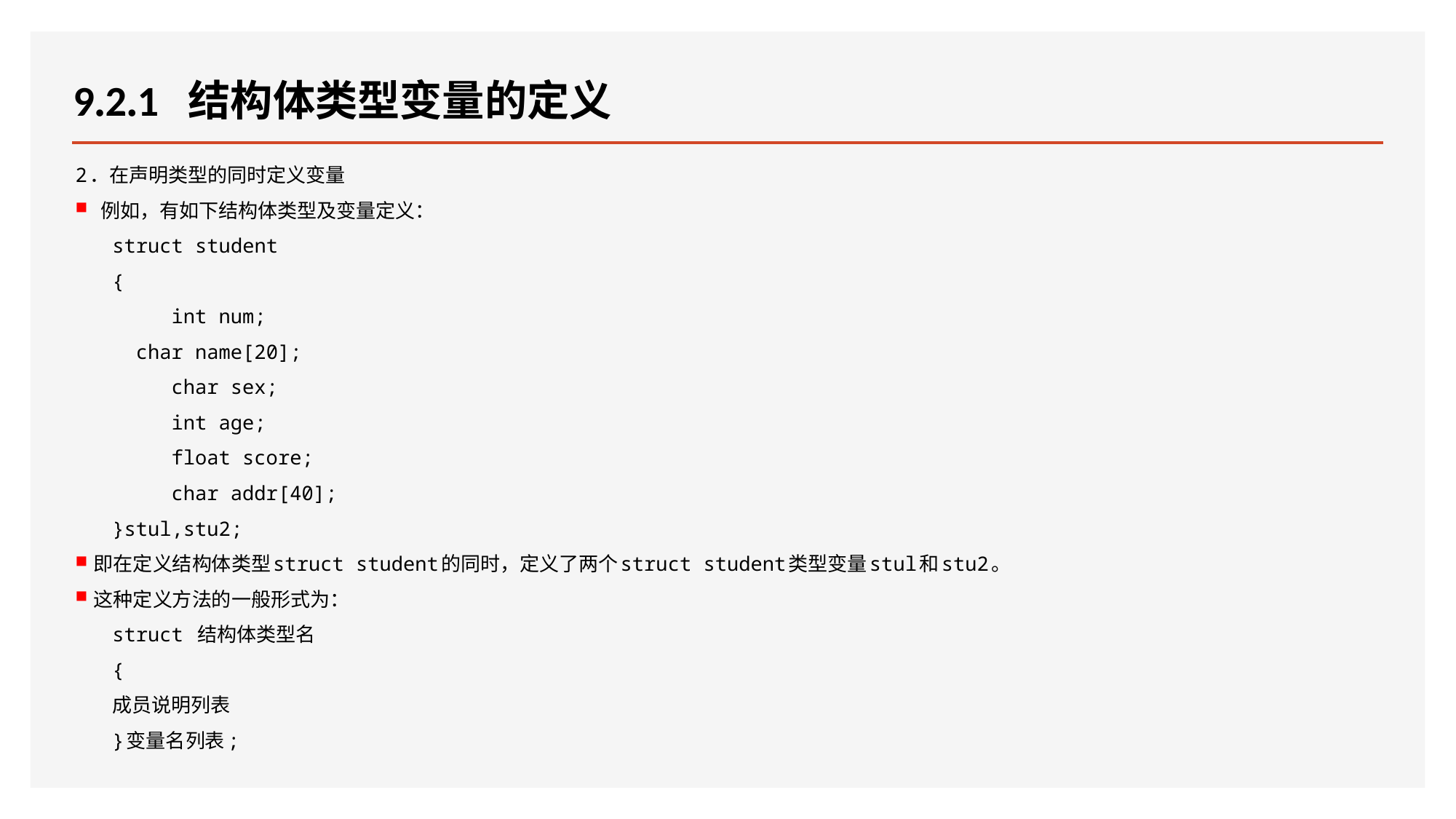

# 9.2.1  结构体类型变量的定义
2．在声明类型的同时定义变量
 例如，有如下结构体类型及变量定义：
struct student
{
     int num;
  char name[20];
     char sex;
     int age;
     float score;
     char addr[40];
}stul,stu2;
即在定义结构体类型struct student的同时，定义了两个struct student类型变量stul和stu2。
这种定义方法的一般形式为：
struct 结构体类型名
{
成员说明列表
}变量名列表;